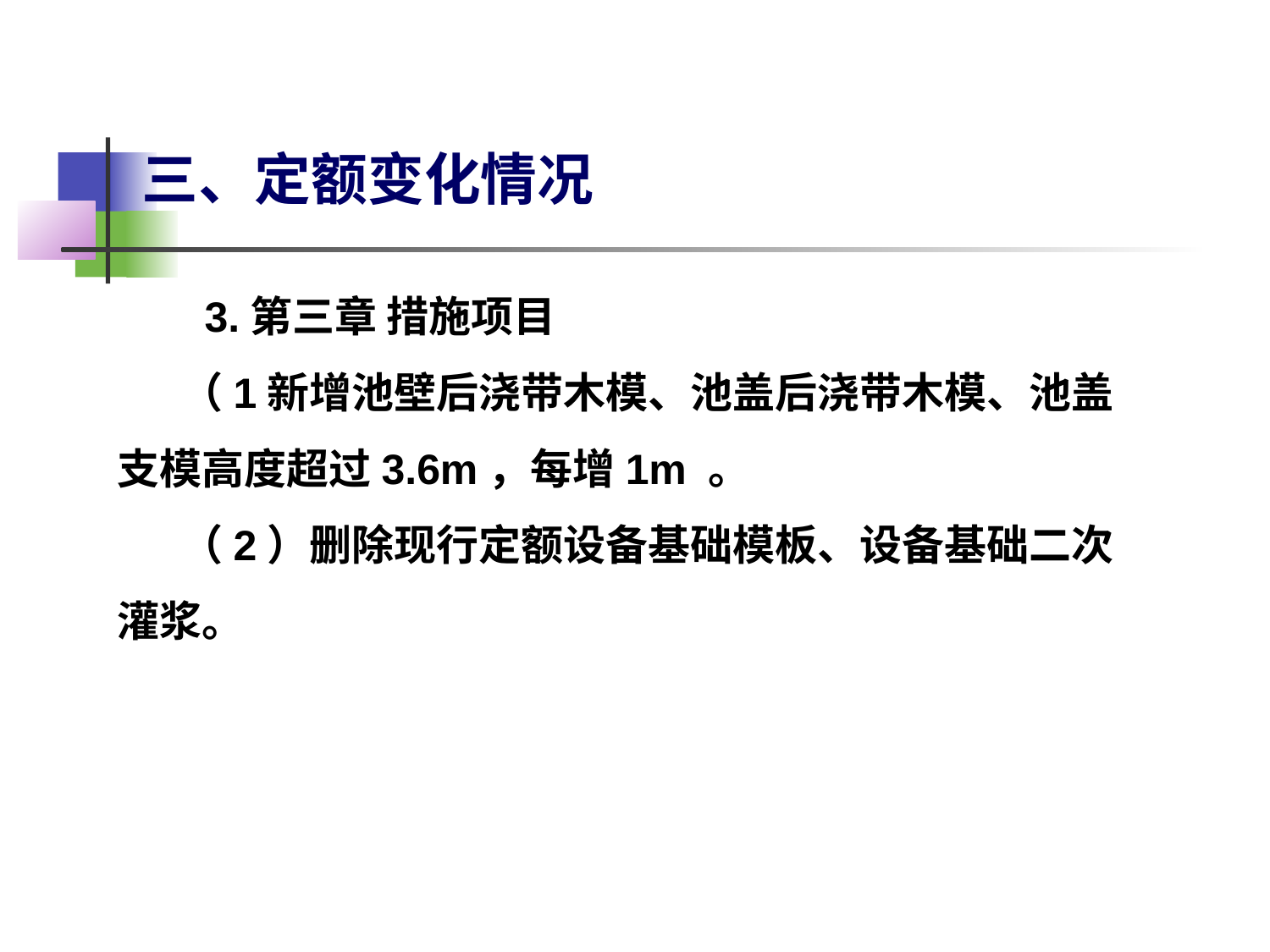

# 三、定额变化情况
  3.第三章 措施项目
（1新增池壁后浇带木模、池盖后浇带木模、池盖支模高度超过3.6m，每增1m 。
（2）删除现行定额设备基础模板、设备基础二次灌浆。